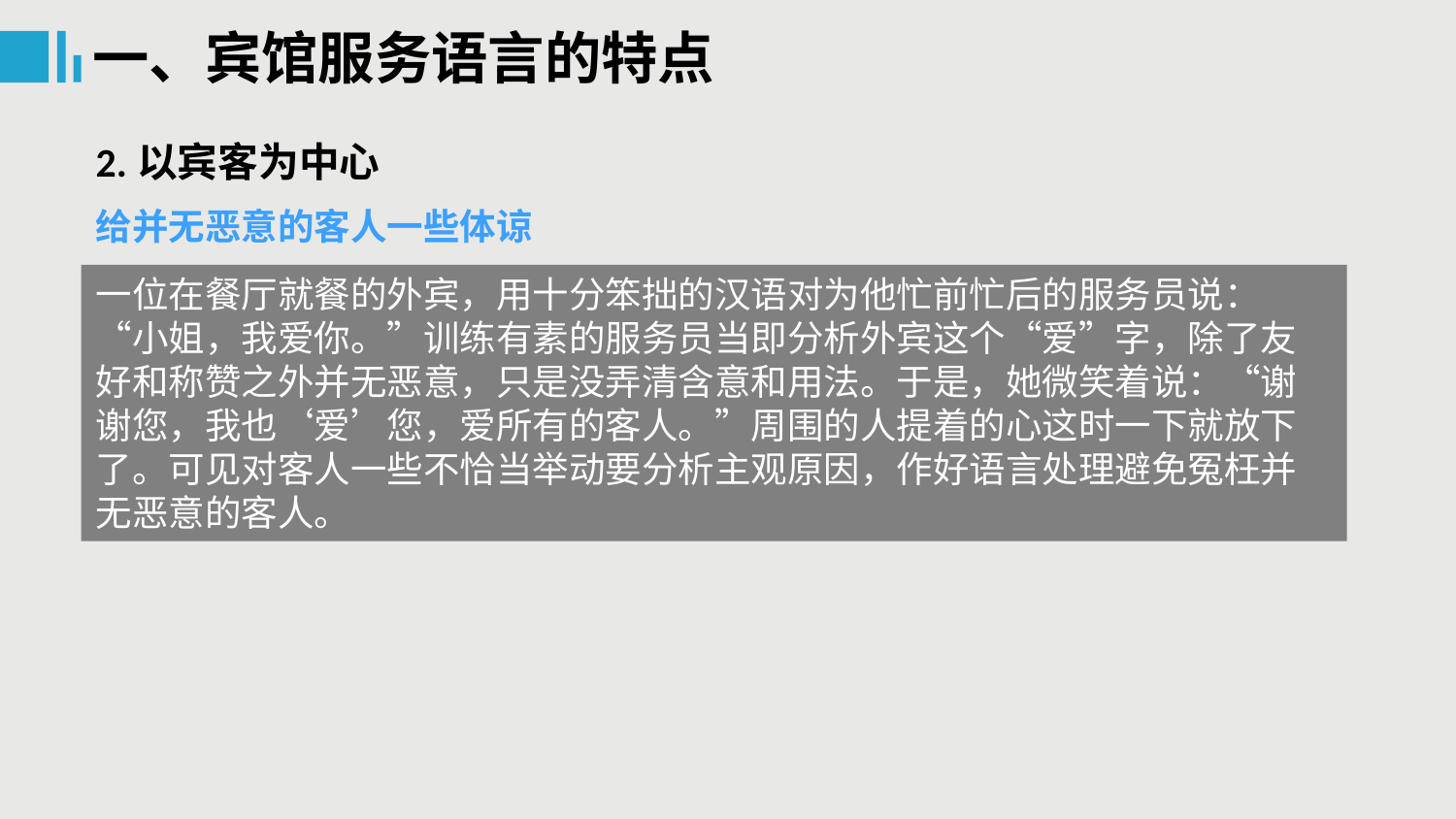

一、宾馆服务语言的特点

2.以宾客为中心
给并无恶意的客人一些体谅
一位在餐厅就餐的外宾，用十分笨拙的汉语对为他忙前忙后的服务员说：“小姐，我爱你。”训练有素的服务员当即分析外宾这个“爱”字，除了友好和称赞之外并无恶意，只是没弄清含意和用法。于是，她微笑着说：“谢谢您，我也‘爱’您，爱所有的客人。”周围的人提着的心这时一下就放下了。可见对客人一些不恰当举动要分析主观原因，作好语言处理避免冤枉并无恶意的客人。